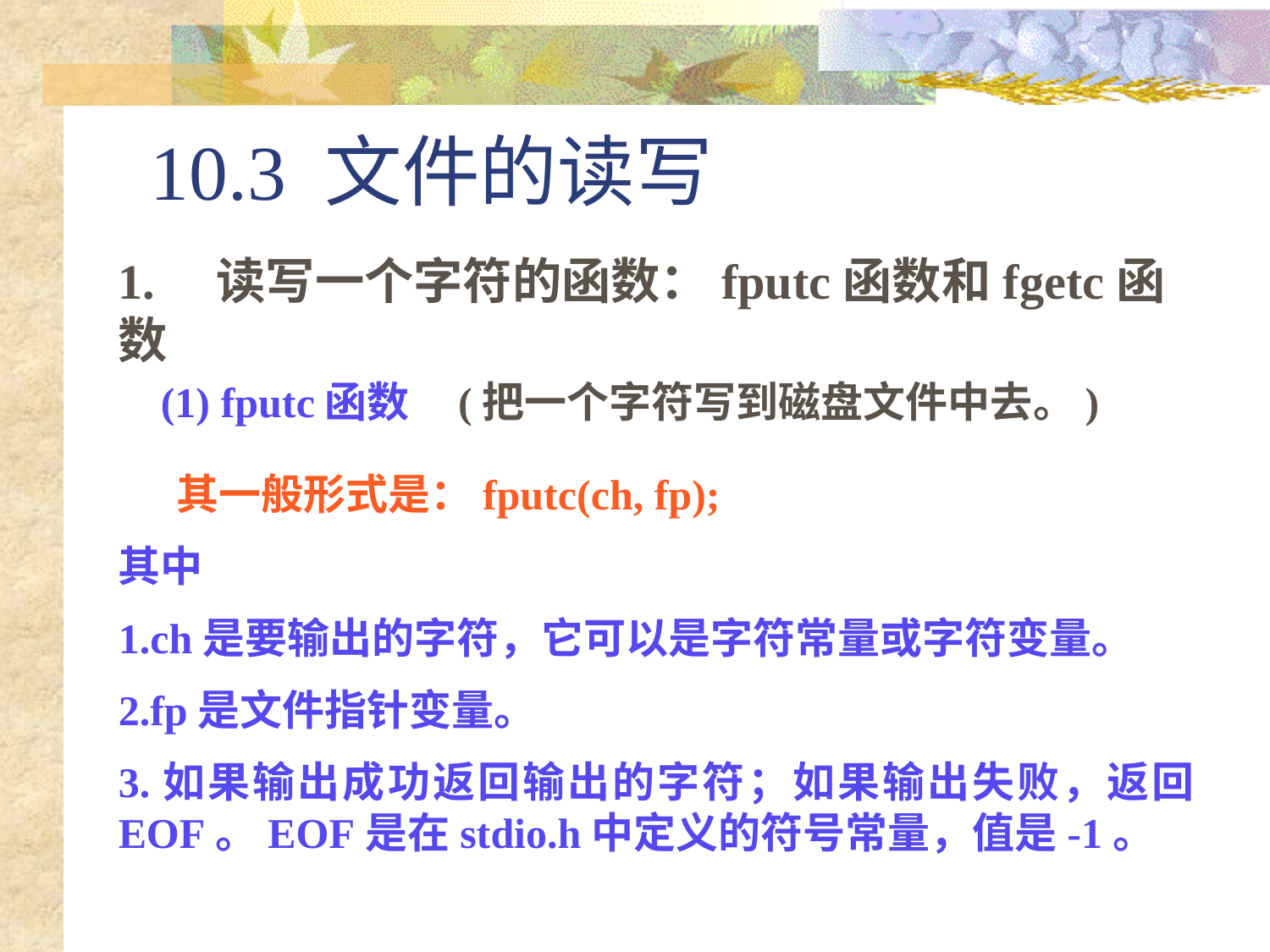

# 10.3 文件的读写
1.    读写一个字符的函数：fputc函数和fgetc函数
    (1) fputc函数    (把一个字符写到磁盘文件中去。)
     其一般形式是：fputc(ch, fp);
其中
1.ch是要输出的字符，它可以是字符常量或字符变量。
2.fp是文件指针变量。
3.如果输出成功返回输出的字符；如果输出失败，返回EOF。EOF是在stdio.h中定义的符号常量，值是-1。